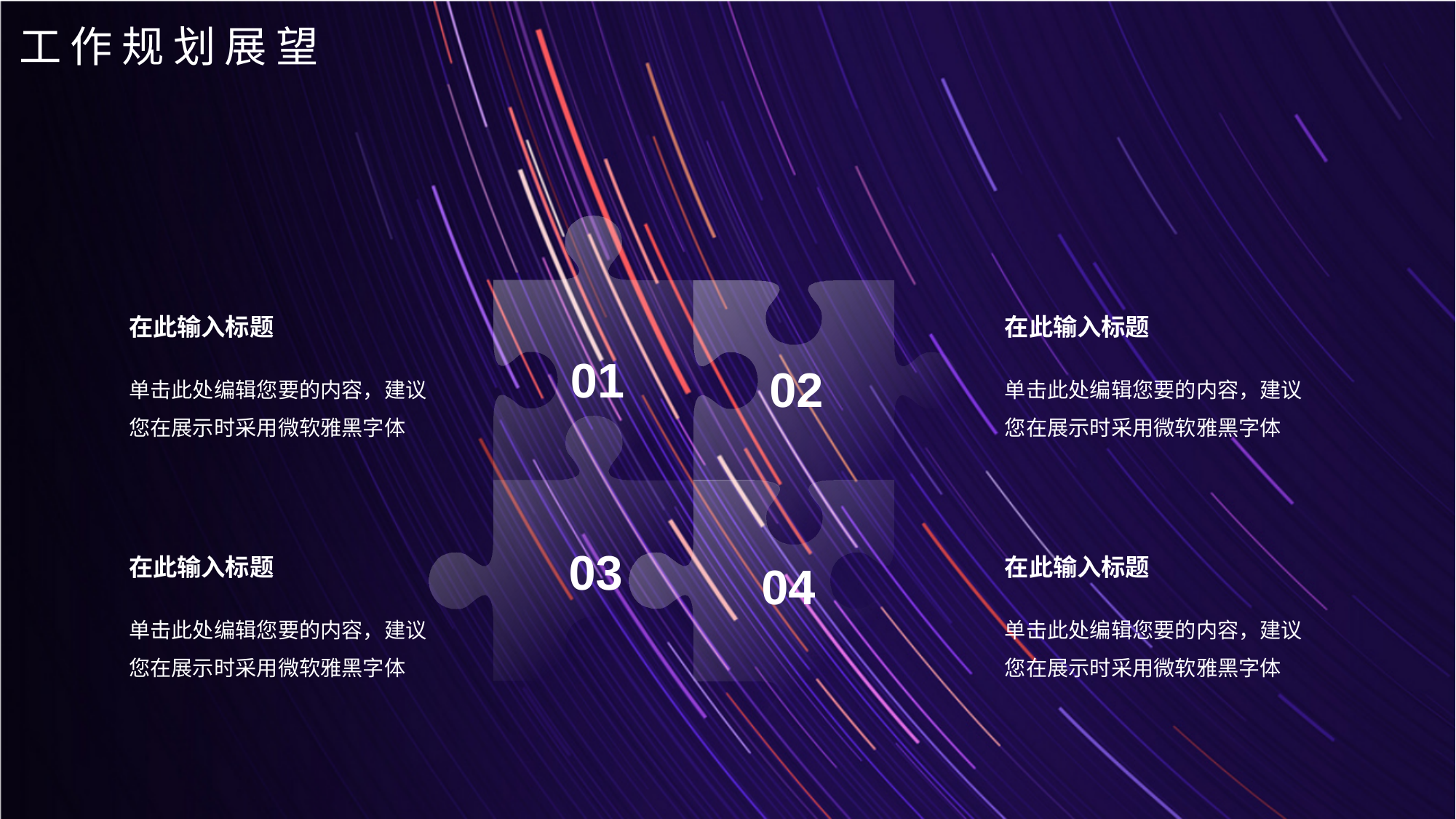

工作规划展望

在此输入标题

在此输入标题

01
单击此处编辑您要的内容，建议您在展示时采用微软雅黑字体
单击此处编辑您要的内容，建议您在展示时采用微软雅黑字体
02

03
在此输入标题

在此输入标题

04
单击此处编辑您要的内容，建议您在展示时采用微软雅黑字体
单击此处编辑您要的内容，建议您在展示时采用微软雅黑字体